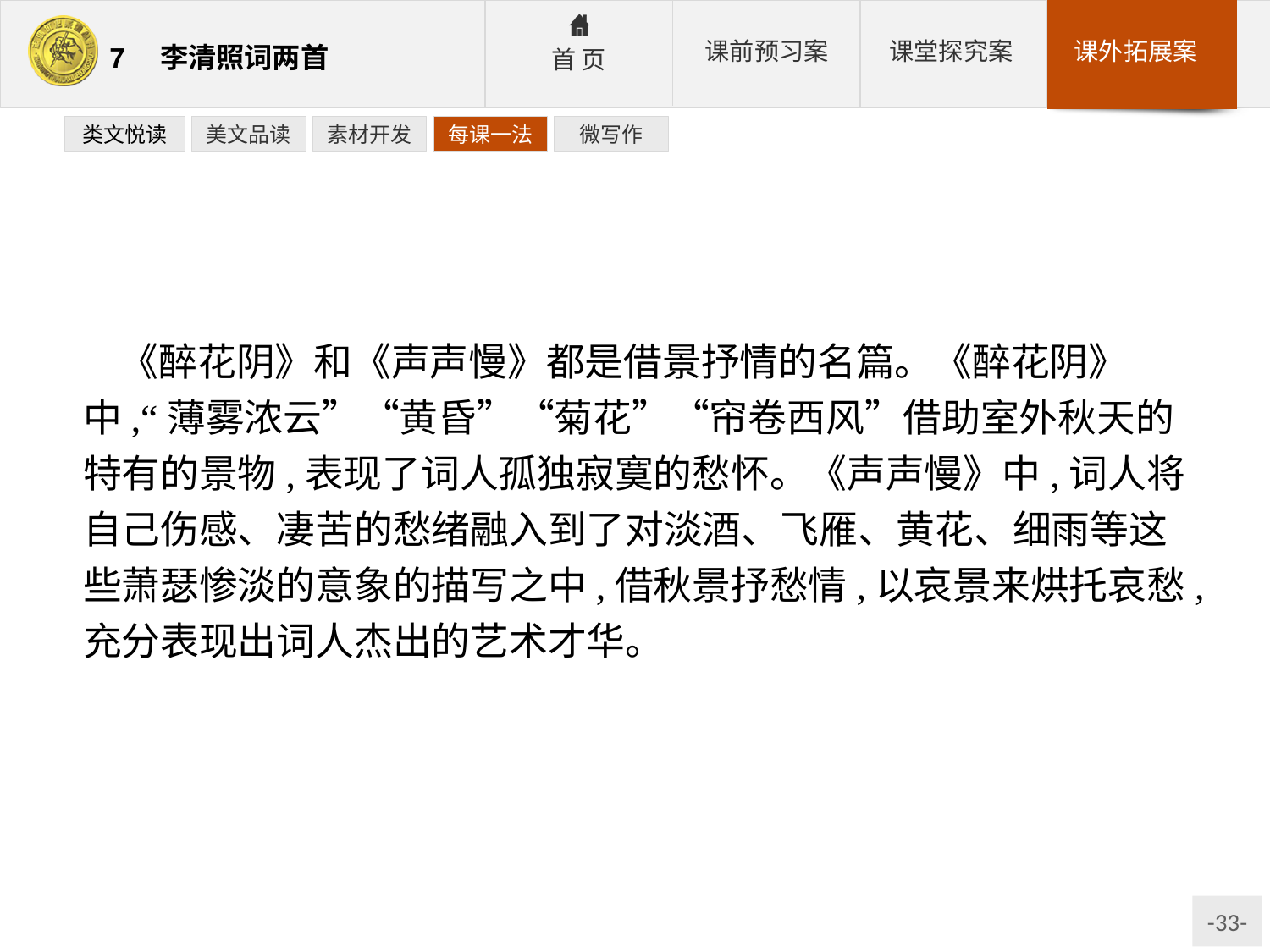

类文悦读
美文品读
素材开发
每课一法
微写作
《醉花阴》和《声声慢》都是借景抒情的名篇。《醉花阴》中,“薄雾浓云”“黄昏”“菊花”“帘卷西风”借助室外秋天的特有的景物,表现了词人孤独寂寞的愁怀。《声声慢》中,词人将自己伤感、凄苦的愁绪融入到了对淡酒、飞雁、黄花、细雨等这些萧瑟惨淡的意象的描写之中,借秋景抒愁情,以哀景来烘托哀愁,充分表现出词人杰出的艺术才华。